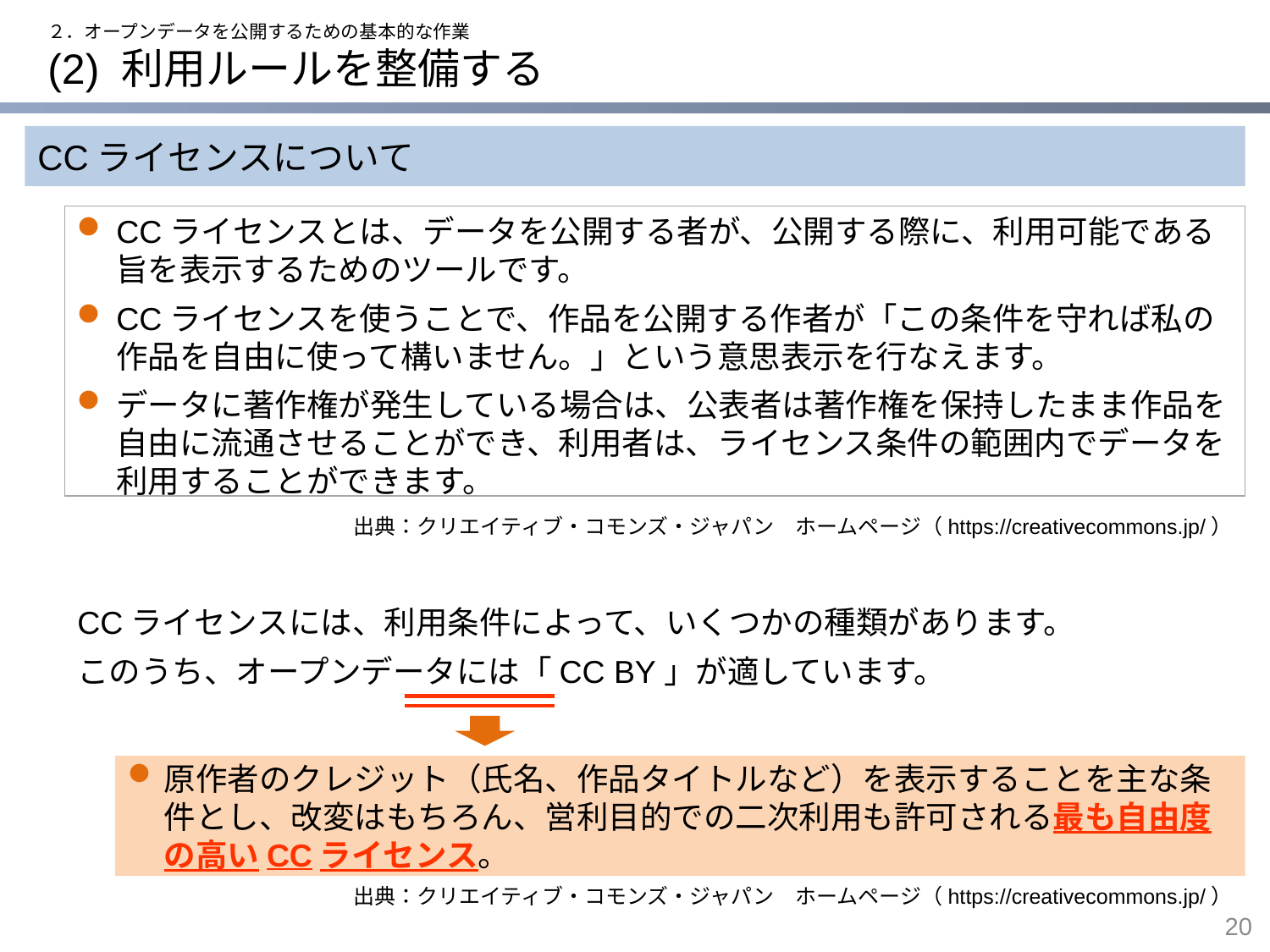

２．オープンデータを公開するための基本的な作業
# (2) 利用ルールを整備する
CCライセンスについて
CCライセンスとは、データを公開する者が、公開する際に、利用可能である旨を表示するためのツールです。
CCライセンスを使うことで、作品を公開する作者が「この条件を守れば私の作品を自由に使って構いません。」という意思表示を行なえます。
データに著作権が発生している場合は、公表者は著作権を保持したまま作品を自由に流通させることができ、利用者は、ライセンス条件の範囲内でデータを利用することができます。
出典：クリエイティブ・コモンズ・ジャパン　ホームページ（https://creativecommons.jp/）
CCライセンスには、利用条件によって、いくつかの種類があります。
このうち、オープンデータには「CC BY」が適しています。

原作者のクレジット（氏名、作品タイトルなど）を表示することを主な条件とし、改変はもちろん、営利目的での二次利用も許可される最も自由度の高いCCライセンス。
出典：クリエイティブ・コモンズ・ジャパン　ホームページ（https://creativecommons.jp/）
20